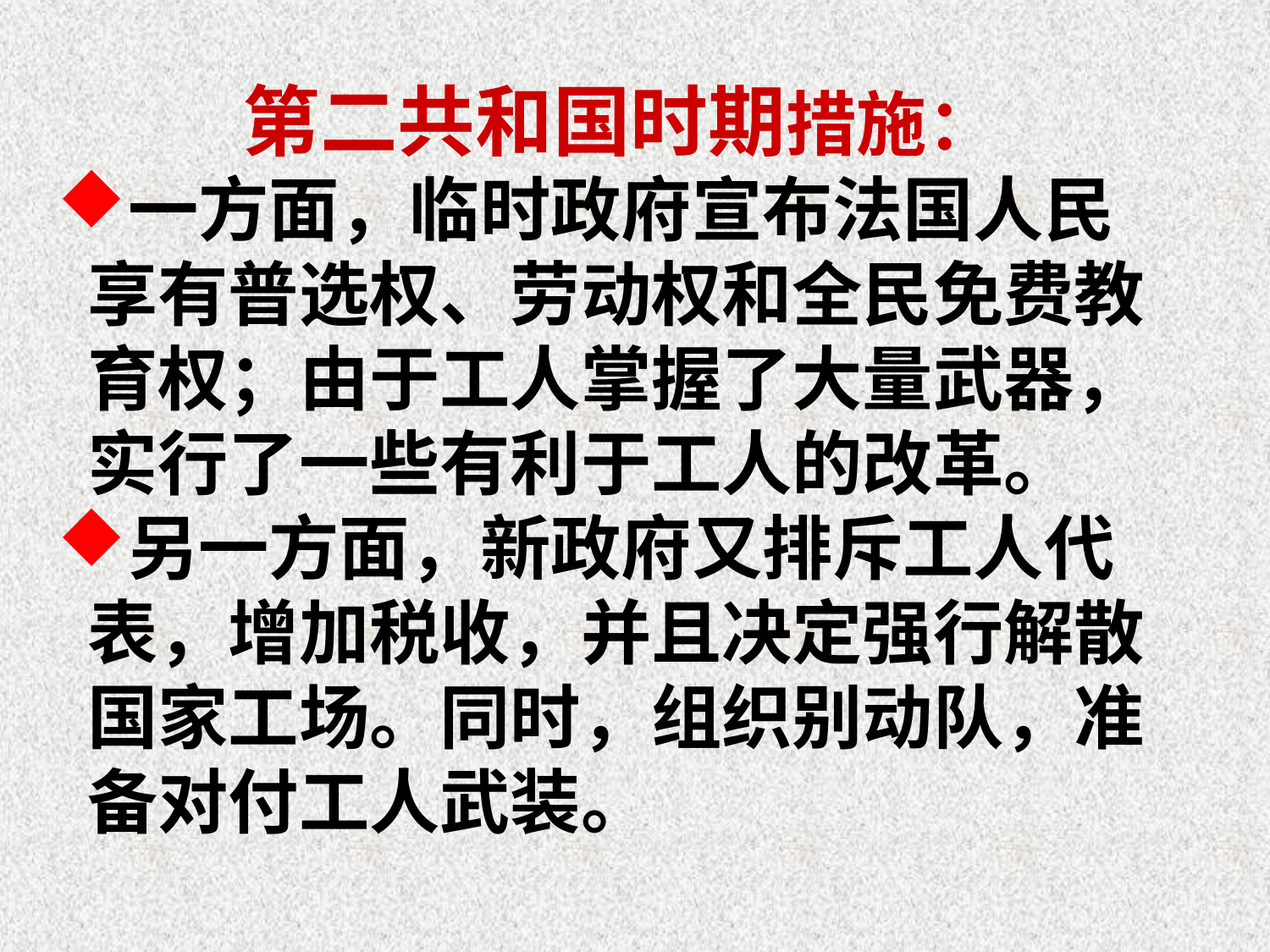

第二共和国时期措施：
一方面，临时政府宣布法国人民享有普选权、劳动权和全民免费教育权；由于工人掌握了大量武器，实行了一些有利于工人的改革。
另一方面，新政府又排斥工人代表，增加税收，并且决定强行解散国家工场。同时，组织别动队，准备对付工人武装。